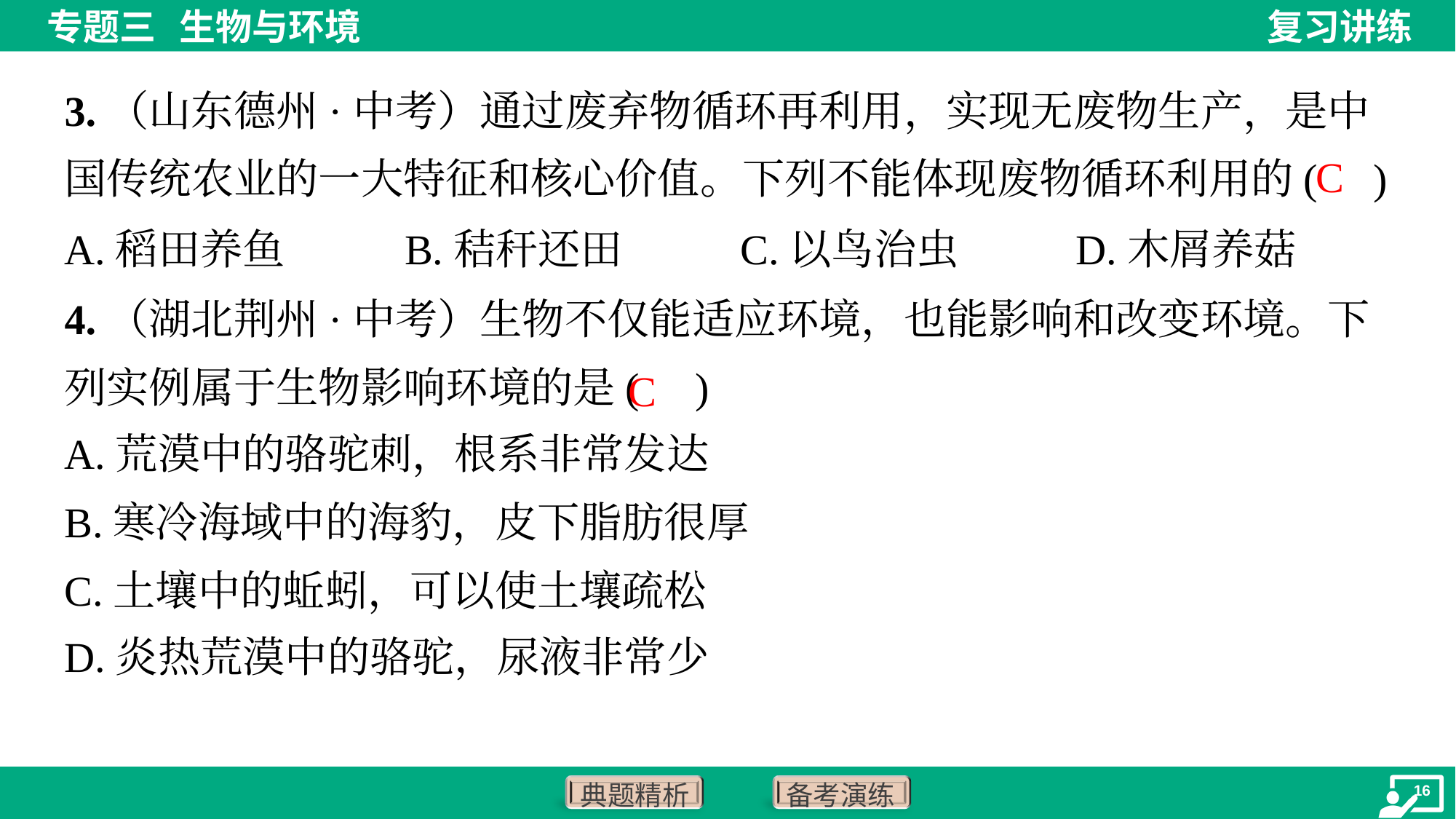

3.（山东德州·中考）通过废弃物循环再利用，实现无废物生产，是中国传统农业的一大特征和核心价值。下列不能体现废物循环利用的(     )
C
A.稻田养鱼	B.秸秆还田	C.以鸟治虫	D.木屑养菇
4.（湖北荆州·中考）生物不仅能适应环境，也能影响和改变环境。下列实例属于生物影响环境的是(     )
C
A.荒漠中的骆驼刺，根系非常发达
B.寒冷海域中的海豹，皮下脂肪很厚
C.土壤中的蚯蚓，可以使土壤疏松
D.炎热荒漠中的骆驼，尿液非常少